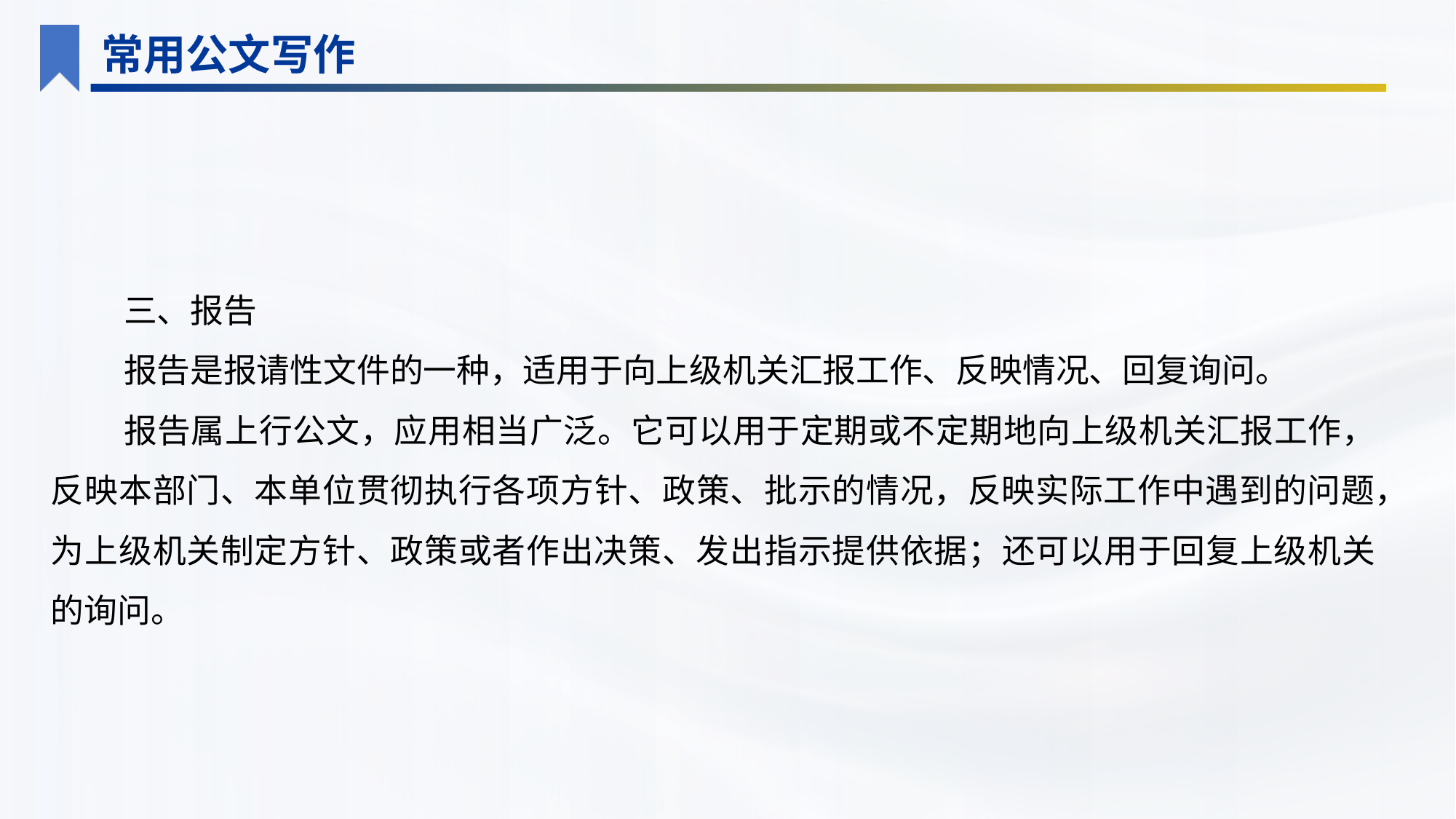

常用公文写作
三、报告
报告是报请性文件的一种，适用于向上级机关汇报工作、反映情况、回复询问。
报告属上行公文，应用相当广泛。它可以用于定期或不定期地向上级机关汇报工作，反映本部门、本单位贯彻执行各项方针、政策、批示的情况，反映实际工作中遇到的问题，为上级机关制定方针、政策或者作出决策、发出指示提供依据；还可以用于回复上级机关的询问。